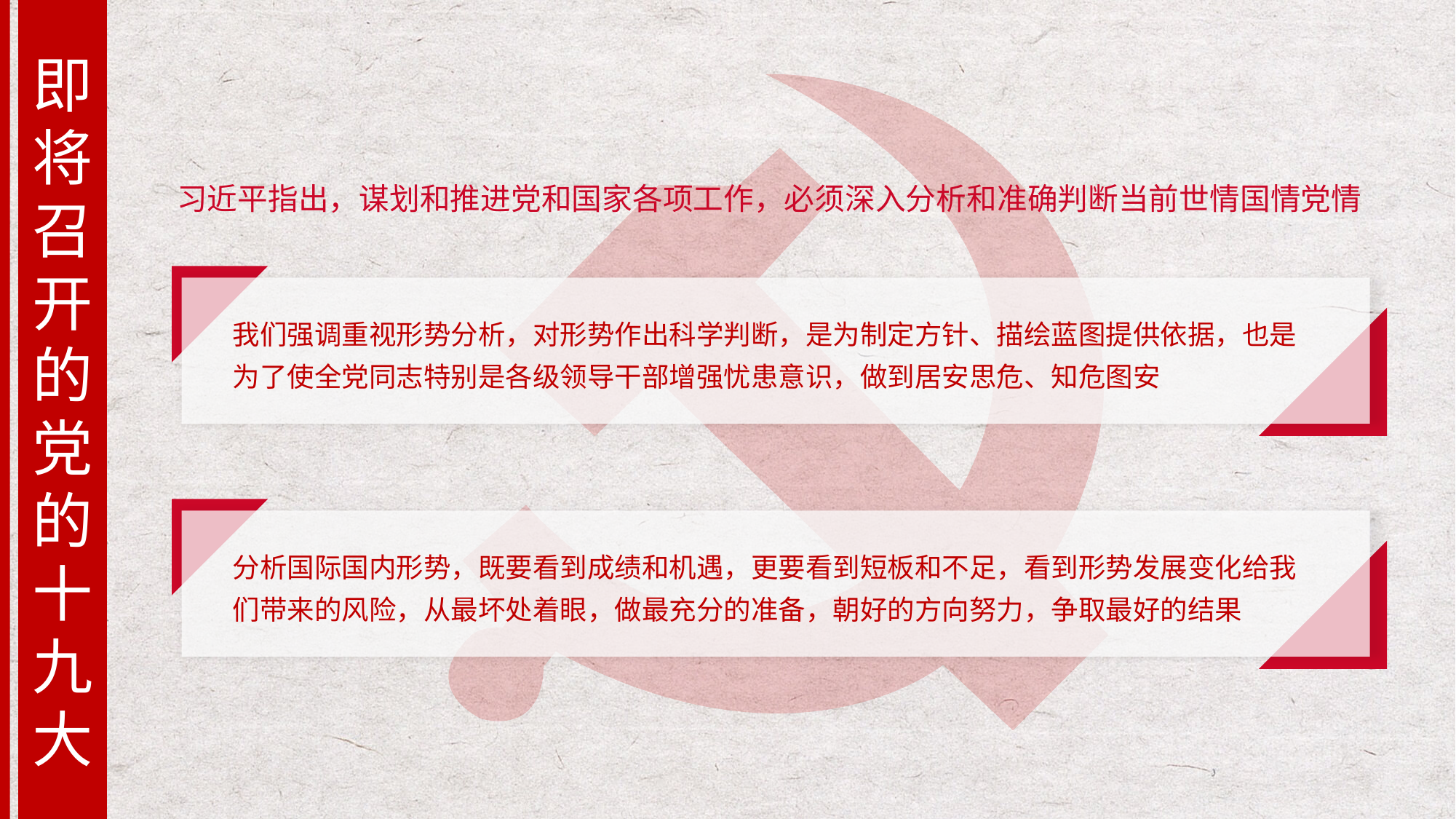

即将召开的党的十九大
习近平指出，谋划和推进党和国家各项工作，必须深入分析和准确判断当前世情国情党情

我们强调重视形势分析，对形势作出科学判断，是为制定方针、描绘蓝图提供依据，也是为了使全党同志特别是各级领导干部增强忧患意识，做到居安思危、知危图安

分析国际国内形势，既要看到成绩和机遇，更要看到短板和不足，看到形势发展变化给我们带来的风险，从最坏处着眼，做最充分的准备，朝好的方向努力，争取最好的结果